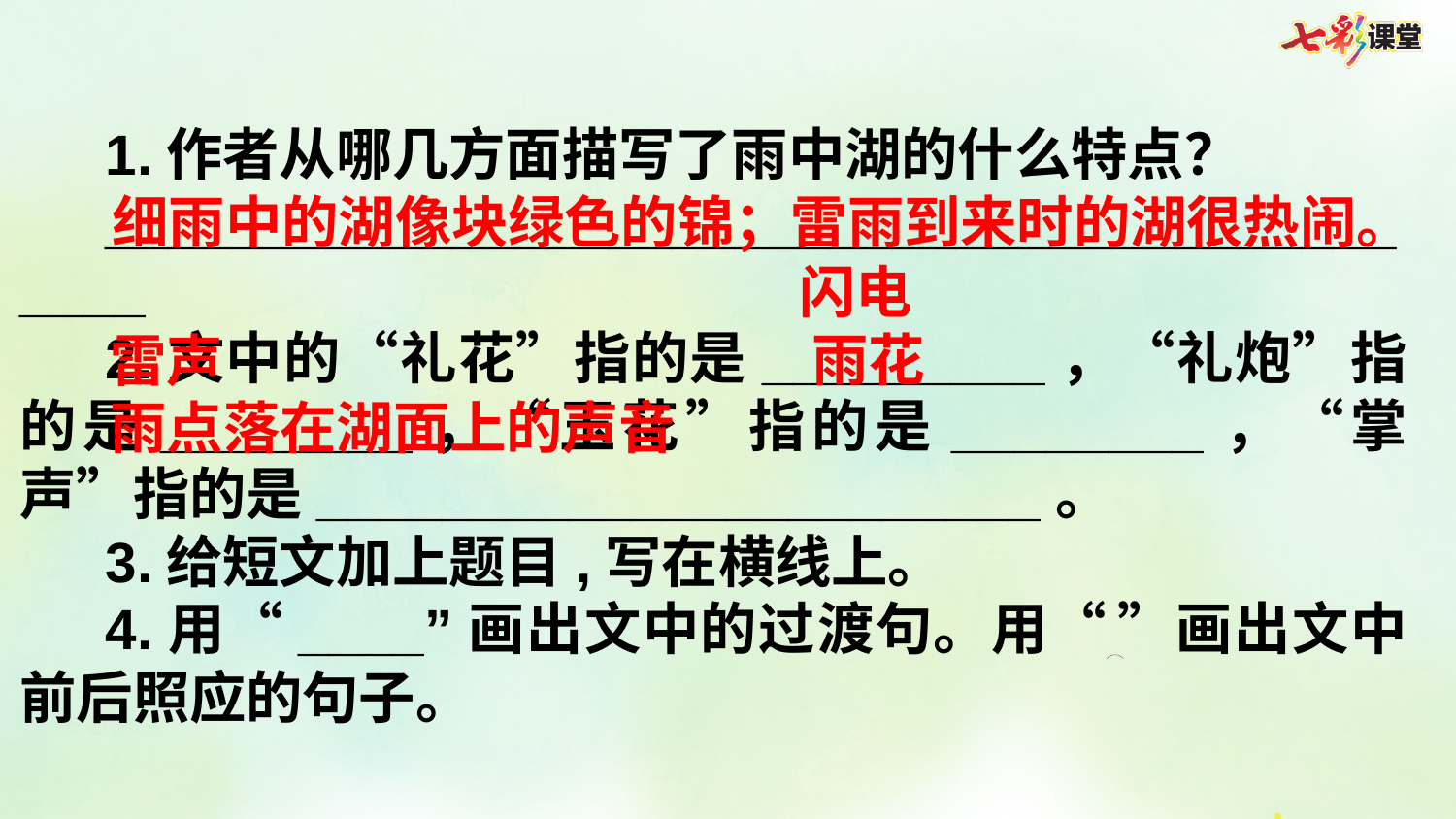

1.作者从哪几方面描写了雨中湖的什么特点？
_____________________________________________
2.文中的“礼花”指的是_________，“礼炮”指的是________，“玉花”指的是________，“掌声”指的是_______________________。
3.给短文加上题目,写在横线上。
4.用“____”画出文中的过渡句。用“    ”画出文中前后照应的句子。
细雨中的湖像块绿色的锦；雷雨到来时的湖很热闹。
闪电
雨花
雷声
雨点落在湖面上的声音